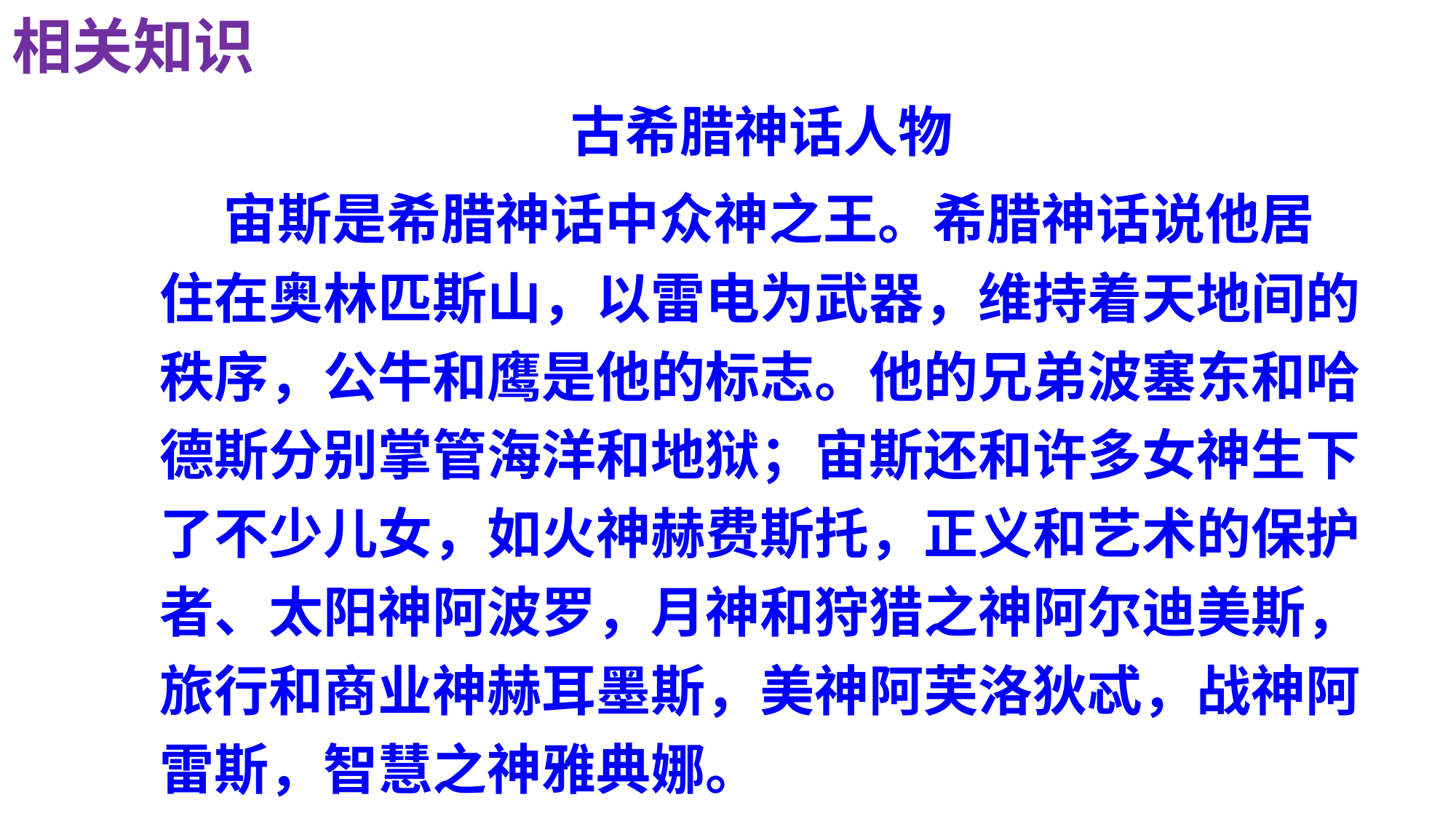

相关知识
古希腊神话人物
    宙斯是希腊神话中众神之王。希腊神话说他居住在奥林匹斯山，以雷电为武器，维持着天地间的秩序，公牛和鹰是他的标志。他的兄弟波塞东和哈德斯分别掌管海洋和地狱；宙斯还和许多女神生下了不少儿女，如火神赫费斯托，正义和艺术的保护者、太阳神阿波罗，月神和狩猎之神阿尔迪美斯，旅行和商业神赫耳墨斯，美神阿芙洛狄忒，战神阿雷斯，智慧之神雅典娜。